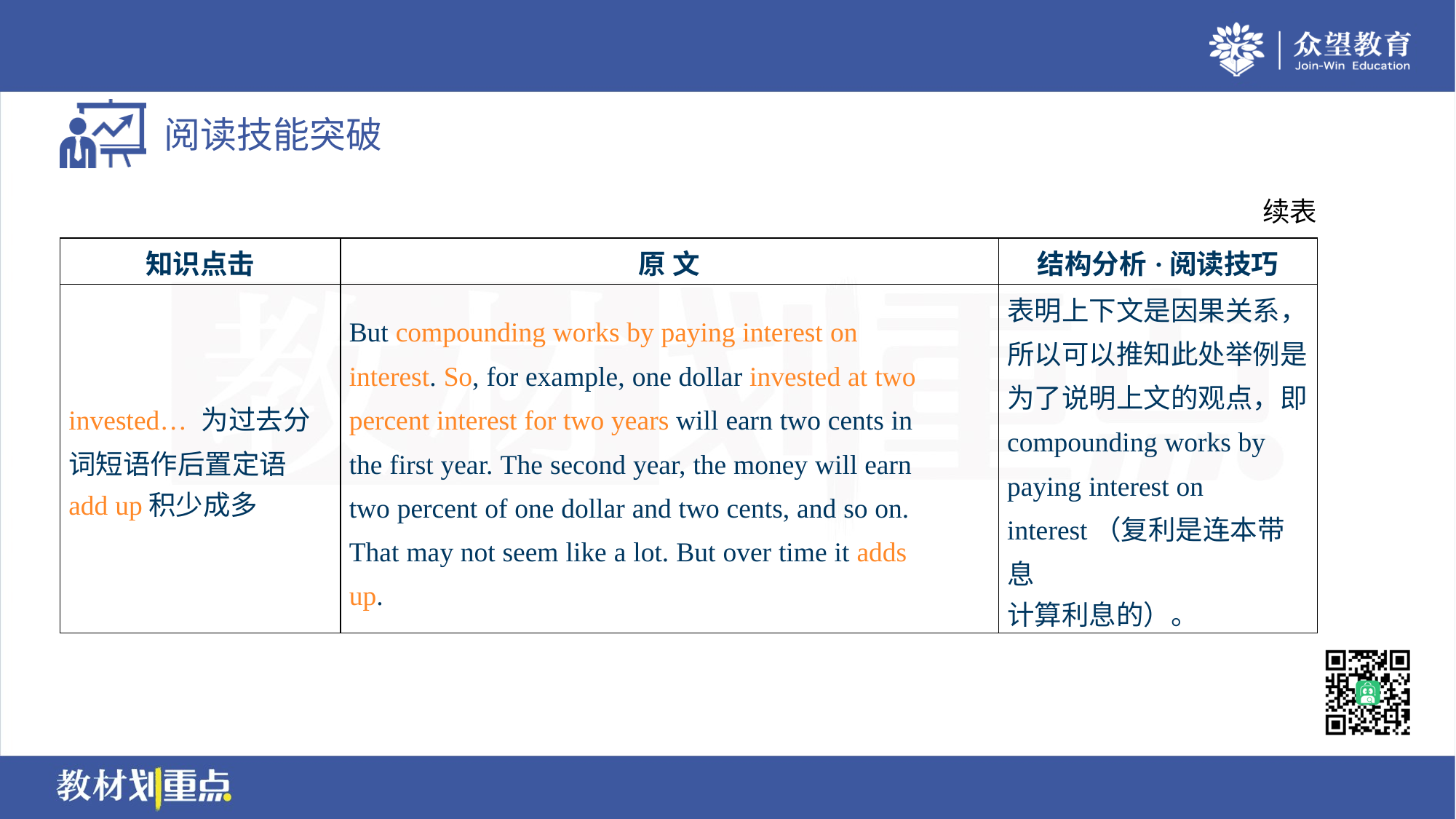

续表
| 知识点击 | 原 文 | 结构分析·阅读技巧 |
| --- | --- | --- |
| invested… 为过去分 词短语作后置定语 add up积少成多 | But compounding works by paying interest on interest. So, for example, one dollar invested at two percent interest for two years will earn two cents in the first year. The second year, the money will earn two percent of one dollar and two cents, and so on. That may not seem like a lot. But over time it adds up. | 表明上下文是因果关系， 所以可以推知此处举例是 为了说明上文的观点，即 compounding works by paying interest on interest（复利是连本带息 计算利息的）。 |